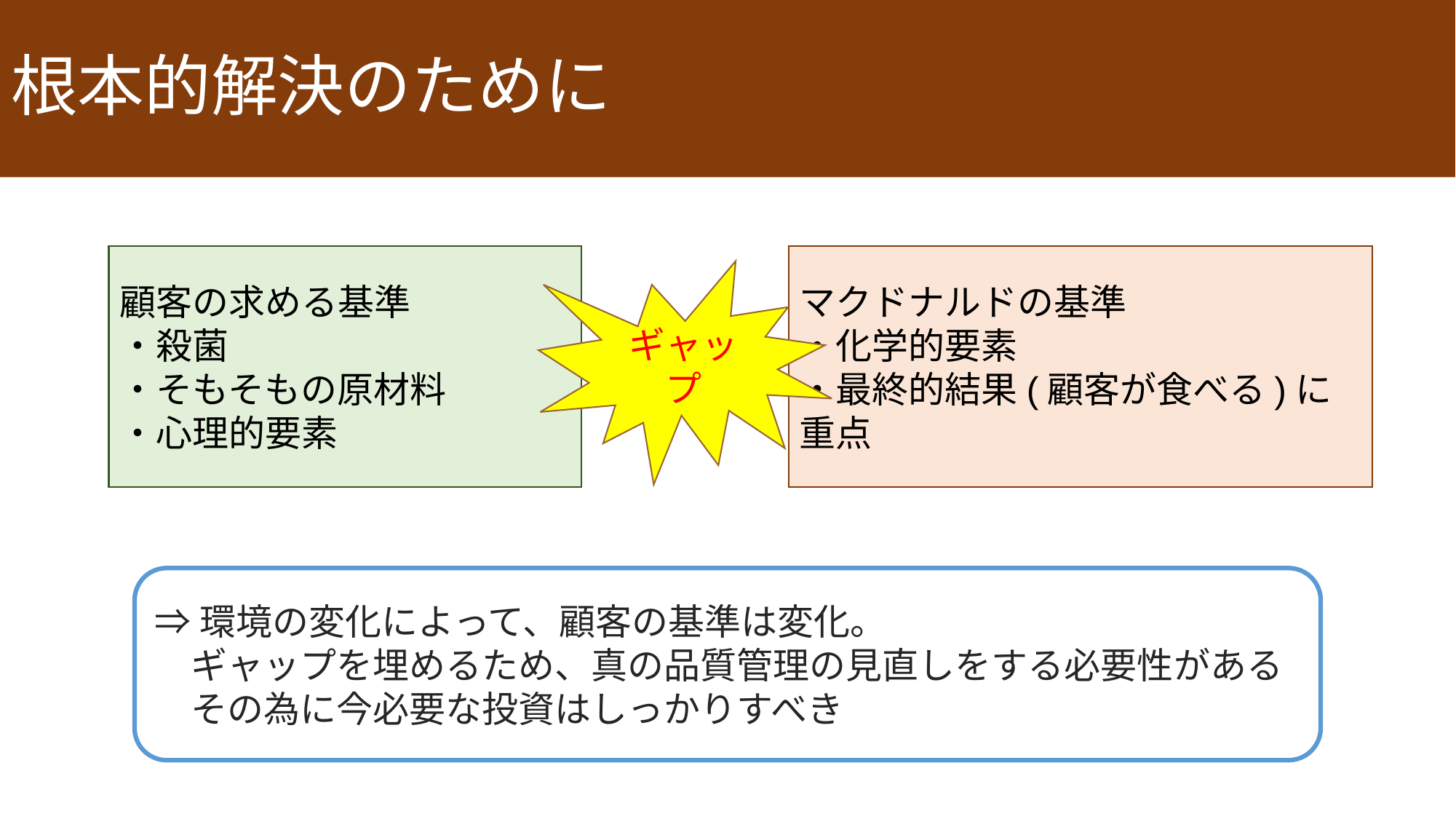

# 根本的解決のために

マクドナルドの基準
・化学的要素
・最終的結果(顧客が食べる)に重点
顧客の求める基準
・殺菌
・そもそもの原材料
・心理的要素
ギャップ
⇒環境の変化によって、顧客の基準は変化。
　ギャップを埋めるため、真の品質管理の見直しをする必要性がある
　その為に今必要な投資はしっかりすべき